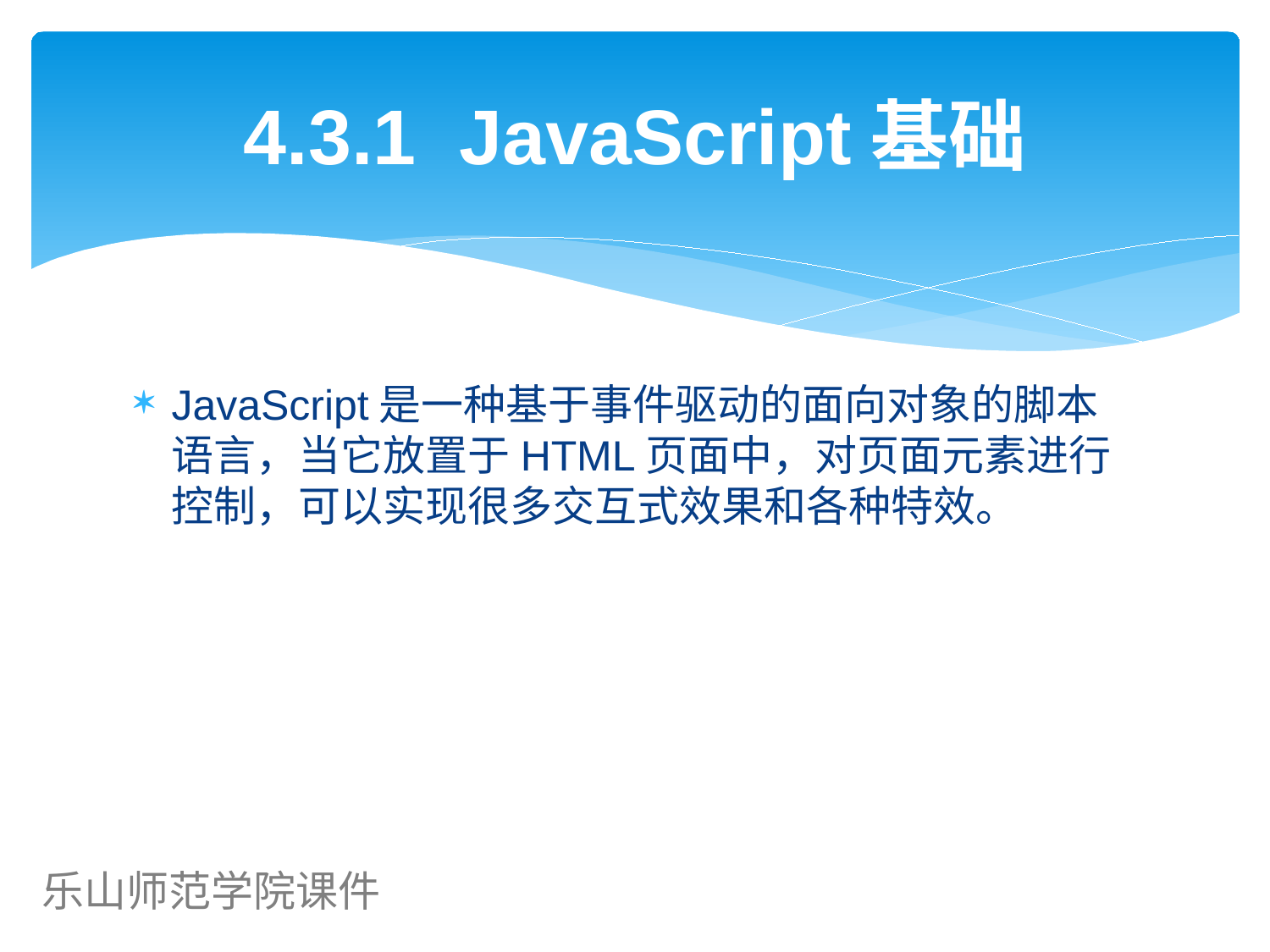

# 4.3.1  JavaScript基础
JavaScript是一种基于事件驱动的面向对象的脚本语言，当它放置于HTML页面中，对页面元素进行控制，可以实现很多交互式效果和各种特效。